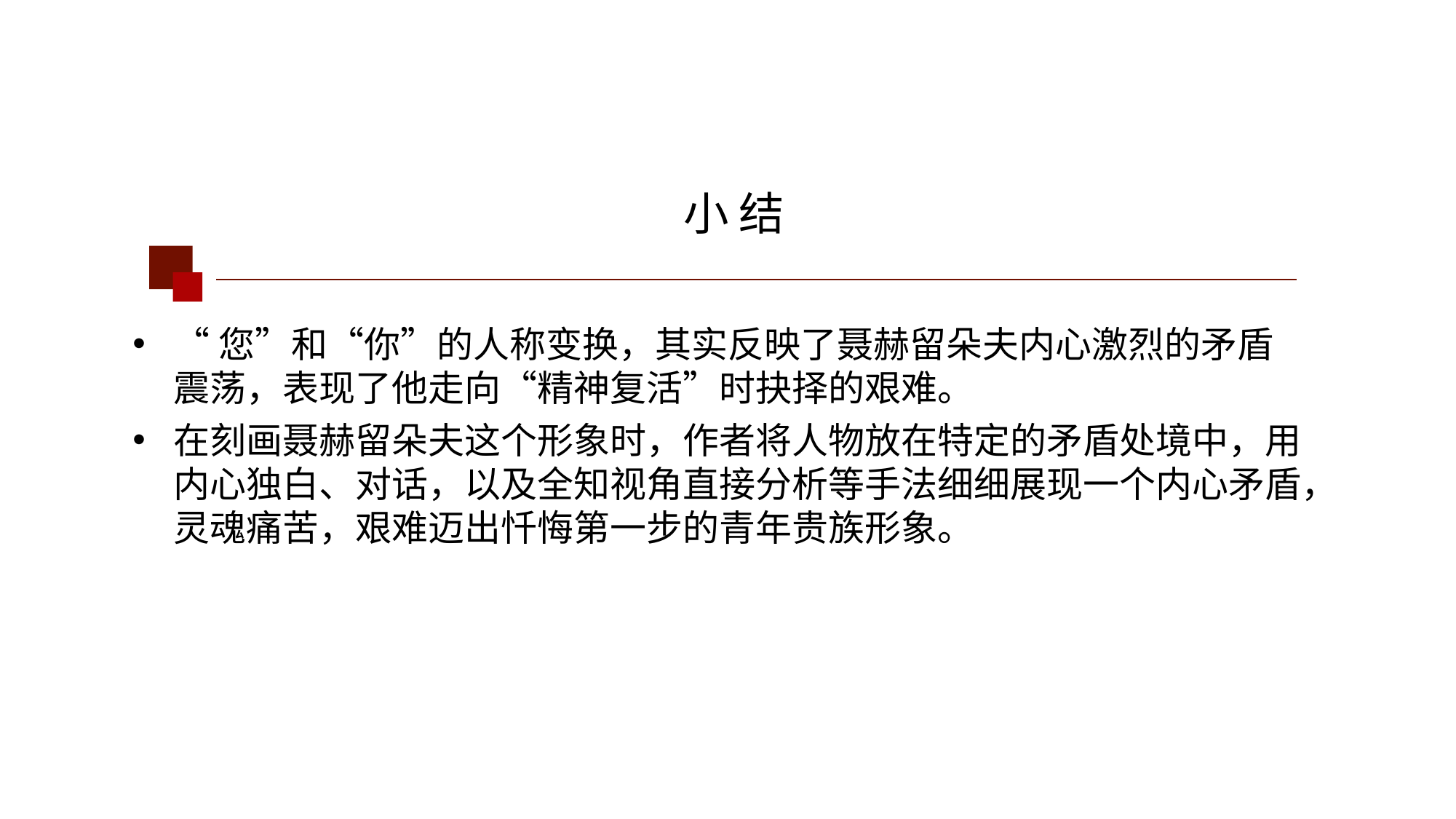

小 结

“您”和“你”的人称变换，其实反映了聂赫留朵夫内心激烈的矛盾震荡，表现了他走向“精神复活”时抉择的艰难。
在刻画聂赫留朵夫这个形象时，作者将人物放在特定的矛盾处境中，用内心独白、对话，以及全知视角直接分析等手法细细展现一个内心矛盾，灵魂痛苦，艰难迈出忏悔第一步的青年贵族形象。